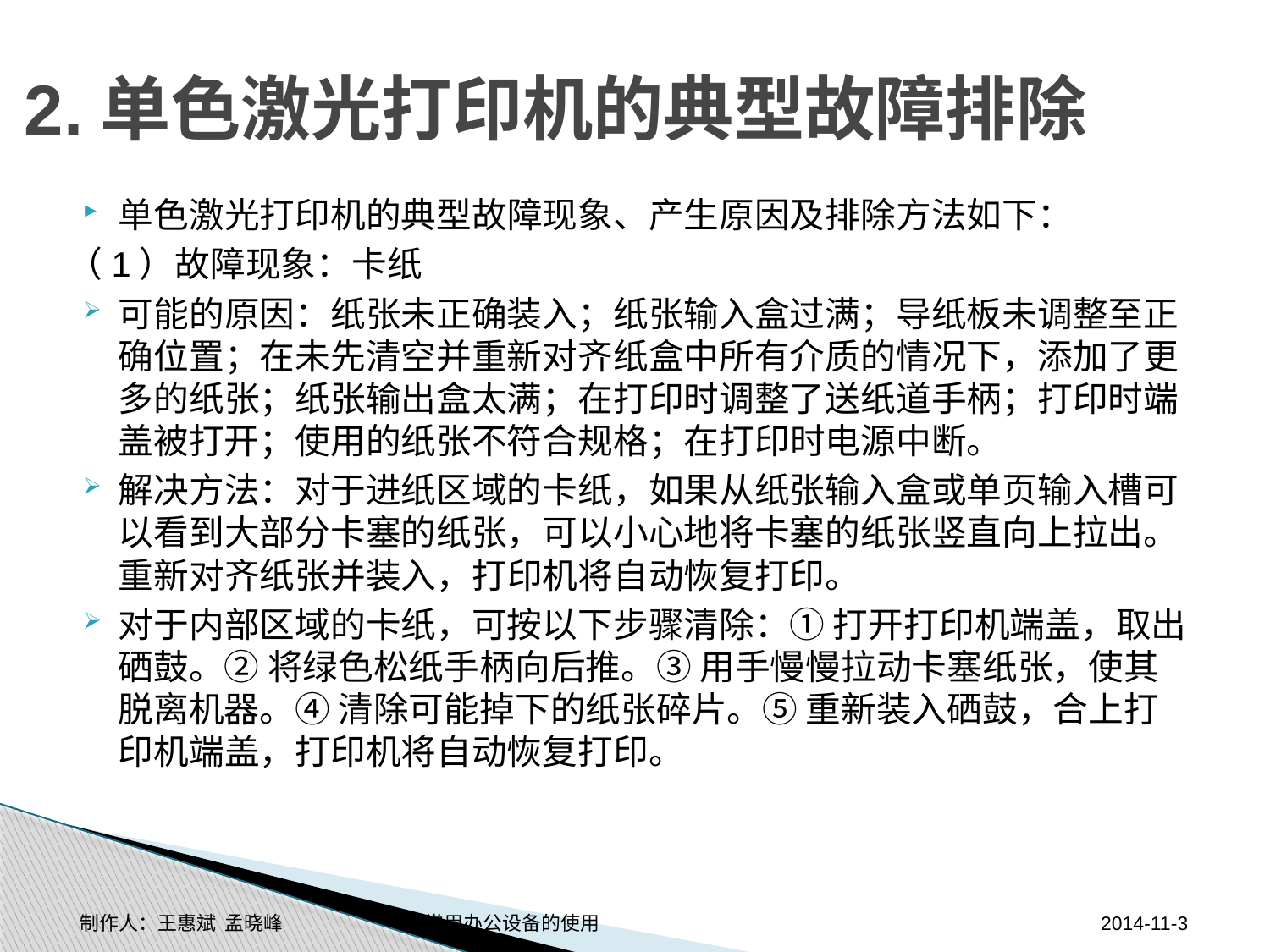

# 2.单色激光打印机的典型故障排除
单色激光打印机的典型故障现象、产生原因及排除方法如下：
（1）故障现象：卡纸
可能的原因：纸张未正确装入；纸张输入盒过满；导纸板未调整至正确位置；在未先清空并重新对齐纸盒中所有介质的情况下，添加了更多的纸张；纸张输出盒太满；在打印时调整了送纸道手柄；打印时端盖被打开；使用的纸张不符合规格；在打印时电源中断。
解决方法：对于进纸区域的卡纸，如果从纸张输入盒或单页输入槽可以看到大部分卡塞的纸张，可以小心地将卡塞的纸张竖直向上拉出。重新对齐纸张并装入，打印机将自动恢复打印。
对于内部区域的卡纸，可按以下步骤清除：① 打开打印机端盖，取出硒鼓。② 将绿色松纸手柄向后推。③ 用手慢慢拉动卡塞纸张，使其脱离机器。④ 清除可能掉下的纸张碎片。⑤ 重新装入硒鼓，合上打印机端盖，打印机将自动恢复打印。

制作人：王惠斌  孟晓峰                                常用办公设备的使用
2014-11-3